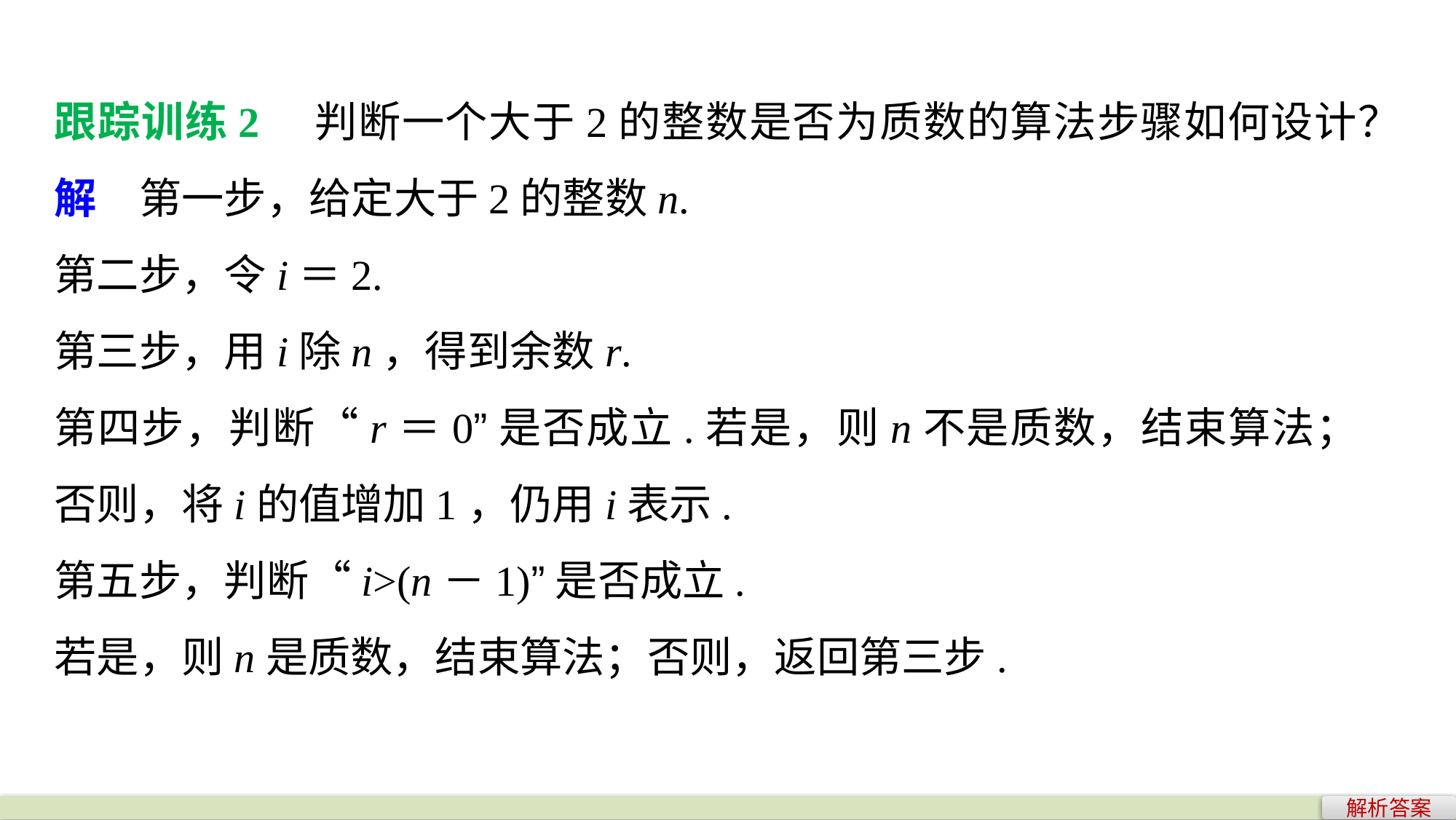

跟踪训练2　判断一个大于2的整数是否为质数的算法步骤如何设计？
解　第一步，给定大于2的整数n.
第二步，令i＝2.
第三步，用i除n，得到余数r.
第四步，判断“r＝0”是否成立.若是，则n不是质数，结束算法；否则，将i的值增加1，仍用i表示.
第五步，判断“i>(n－1)”是否成立.
若是，则n是质数，结束算法；否则，返回第三步.
解析答案